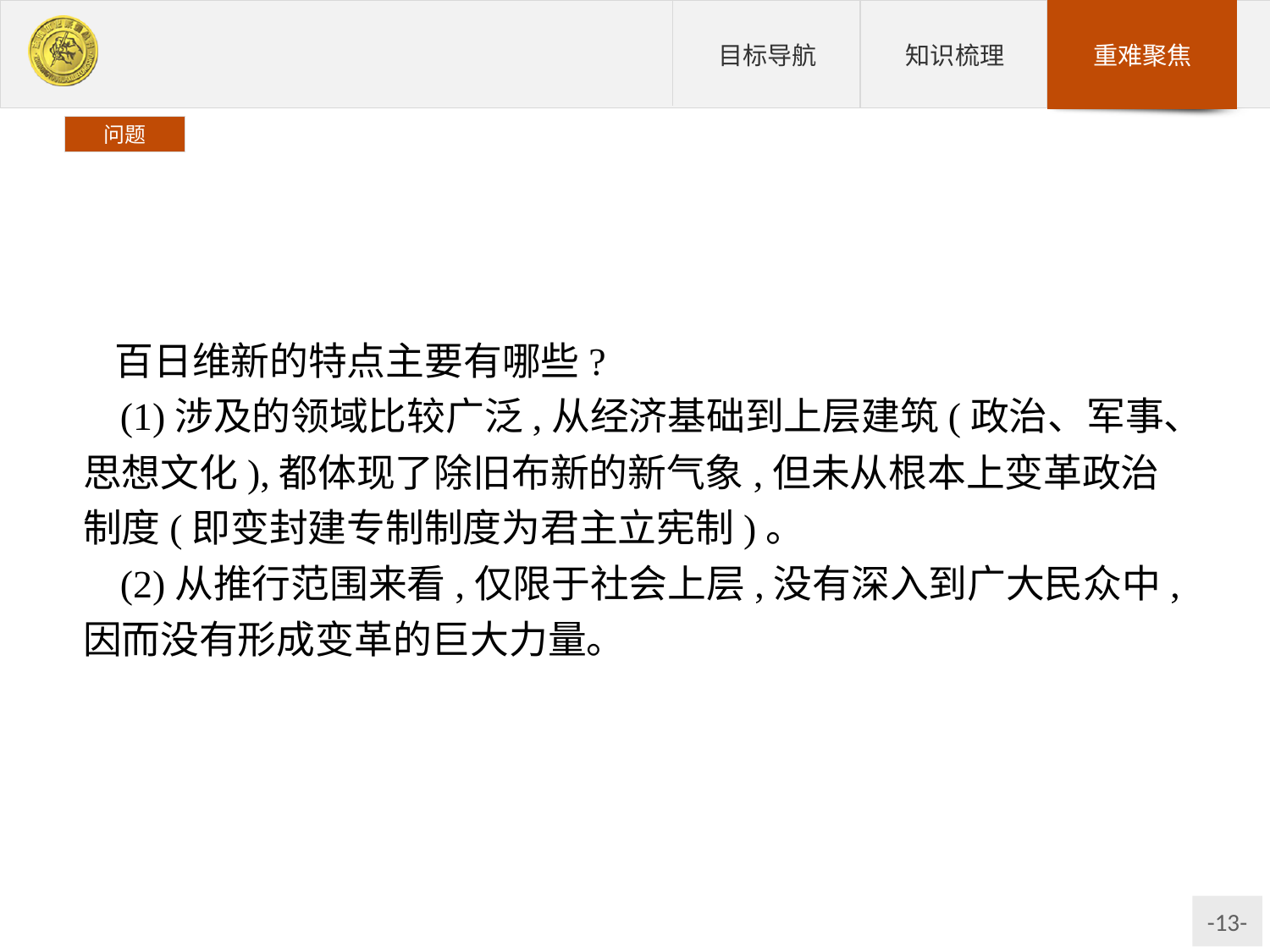

问题
百日维新的特点主要有哪些?
(1)涉及的领域比较广泛,从经济基础到上层建筑(政治、军事、思想文化),都体现了除旧布新的新气象,但未从根本上变革政治制度(即变封建专制制度为君主立宪制)。
(2)从推行范围来看,仅限于社会上层,没有深入到广大民众中,因而没有形成变革的巨大力量。